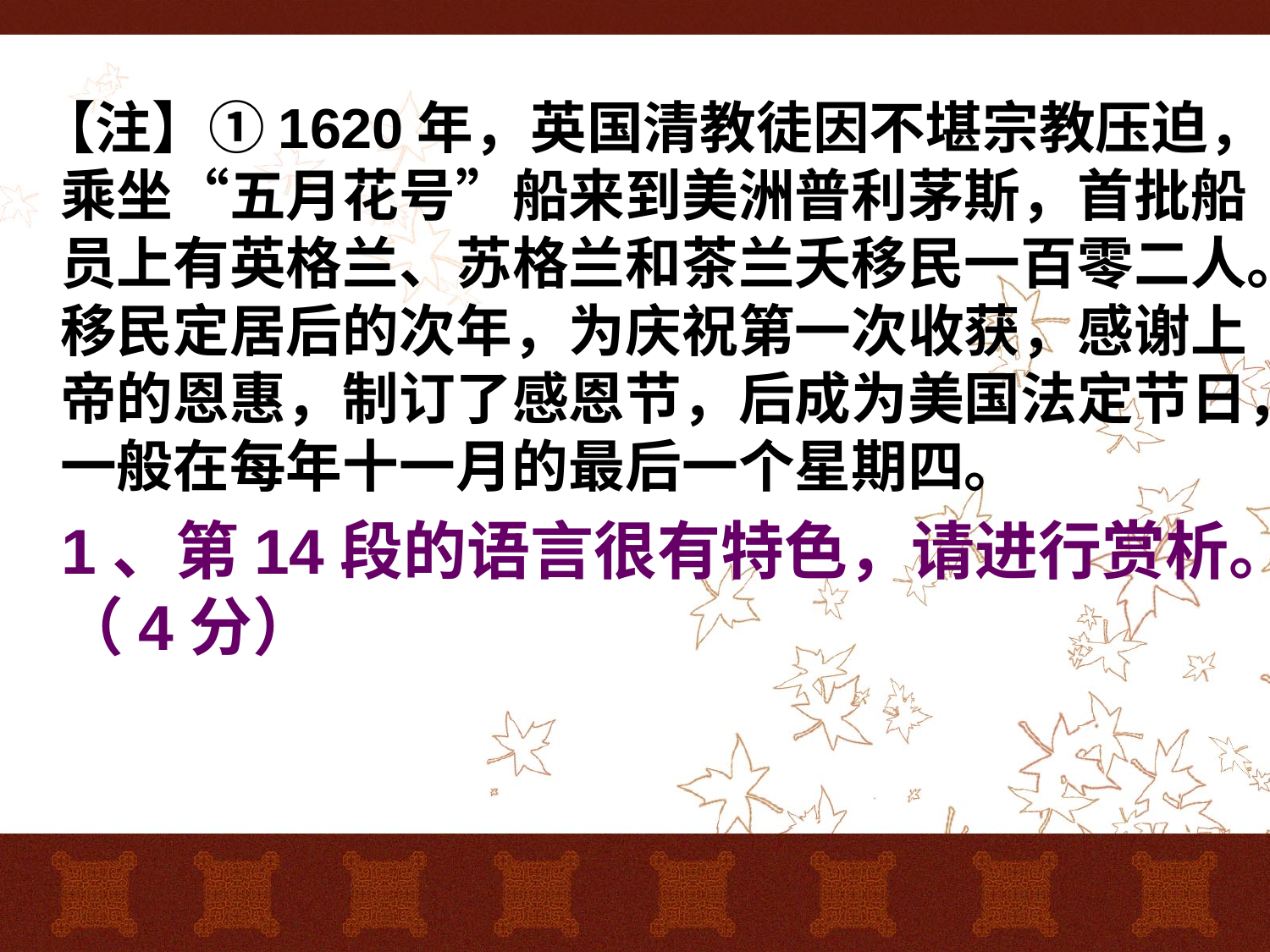

【注】①1620年，英国清教徒因不堪宗教压迫，乘坐“五月花号”船来到美洲普利茅斯，首批船员上有英格兰、苏格兰和茶兰夭移民一百零二人。移民定居后的次年，为庆祝第一次收获，感谢上帝的恩惠，制订了感恩节，后成为美国法定节日，一般在每年十一月的最后一个星期四。
   1、第14段的语言很有特色，请进行赏析。（4分）